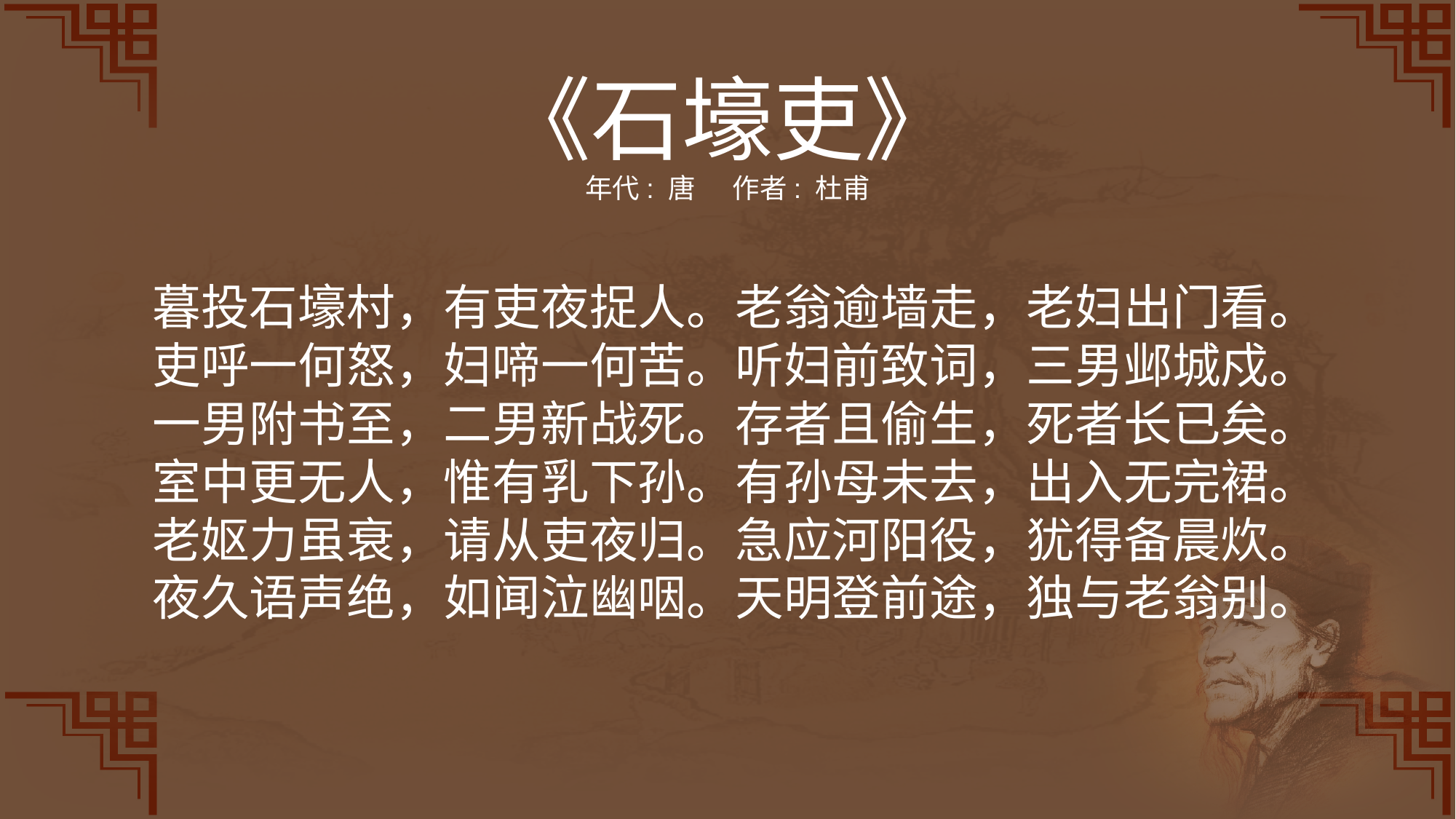

《石壕吏》
年代: 唐      作者: 杜甫
暮投石壕村，有吏夜捉人。老翁逾墙走，老妇出门看。
吏呼一何怒，妇啼一何苦。听妇前致词，三男邺城戍。
一男附书至，二男新战死。存者且偷生，死者长已矣。
室中更无人，惟有乳下孙。有孙母未去，出入无完裙。
老妪力虽衰，请从吏夜归。急应河阳役，犹得备晨炊。
夜久语声绝，如闻泣幽咽。天明登前途，独与老翁别。
.